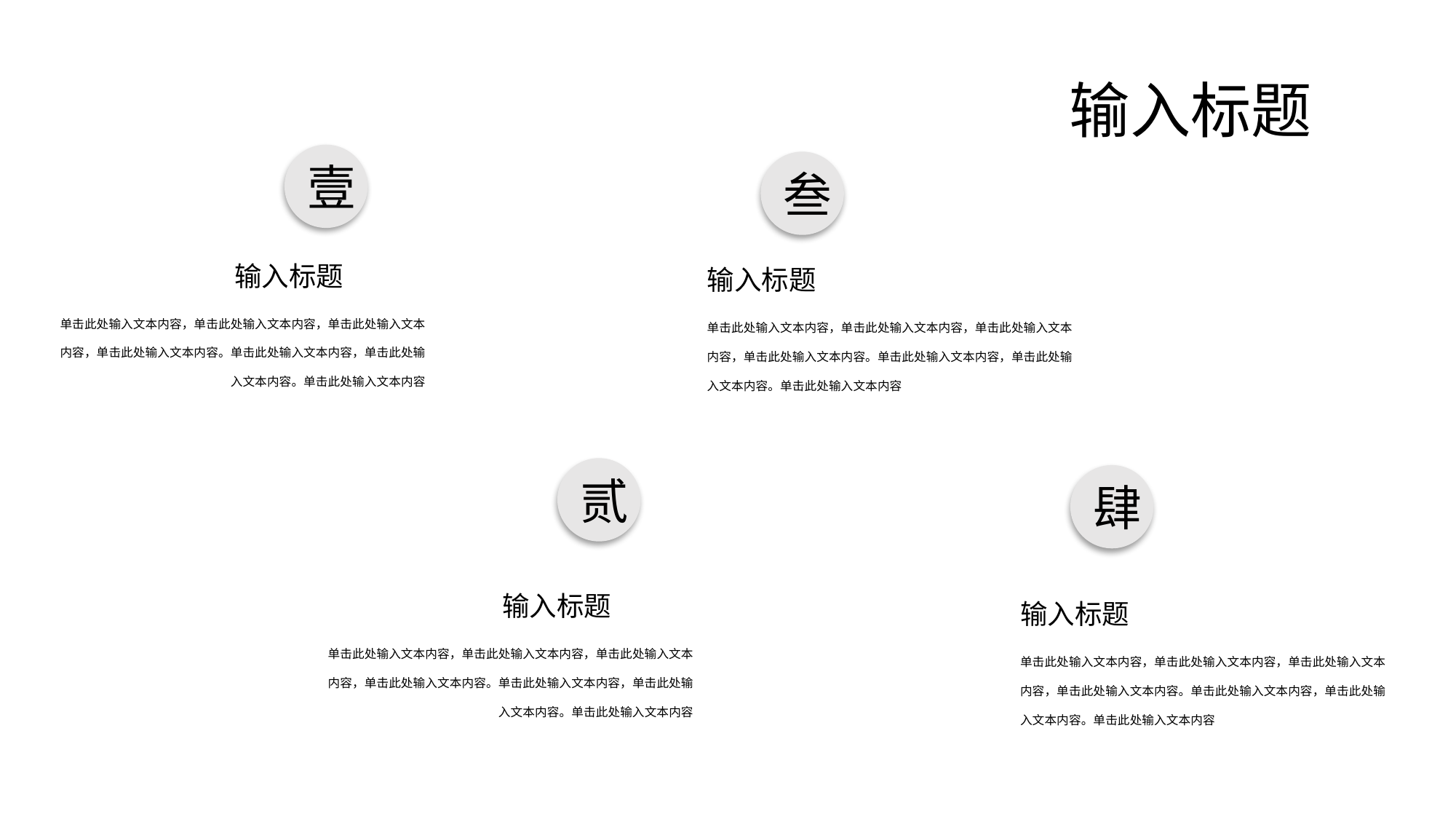

输入标题
壹
输入标题
单击此处输入文本内容，单击此处输入文本内容，单击此处输入文本内容，单击此处输入文本内容。单击此处输入文本内容，单击此处输入文本内容。单击此处输入文本内容
叁
输入标题
单击此处输入文本内容，单击此处输入文本内容，单击此处输入文本内容，单击此处输入文本内容。单击此处输入文本内容，单击此处输入文本内容。单击此处输入文本内容
贰
输入标题
单击此处输入文本内容，单击此处输入文本内容，单击此处输入文本内容，单击此处输入文本内容。单击此处输入文本内容，单击此处输入文本内容。单击此处输入文本内容
肆
输入标题
单击此处输入文本内容，单击此处输入文本内容，单击此处输入文本内容，单击此处输入文本内容。单击此处输入文本内容，单击此处输入文本内容。单击此处输入文本内容